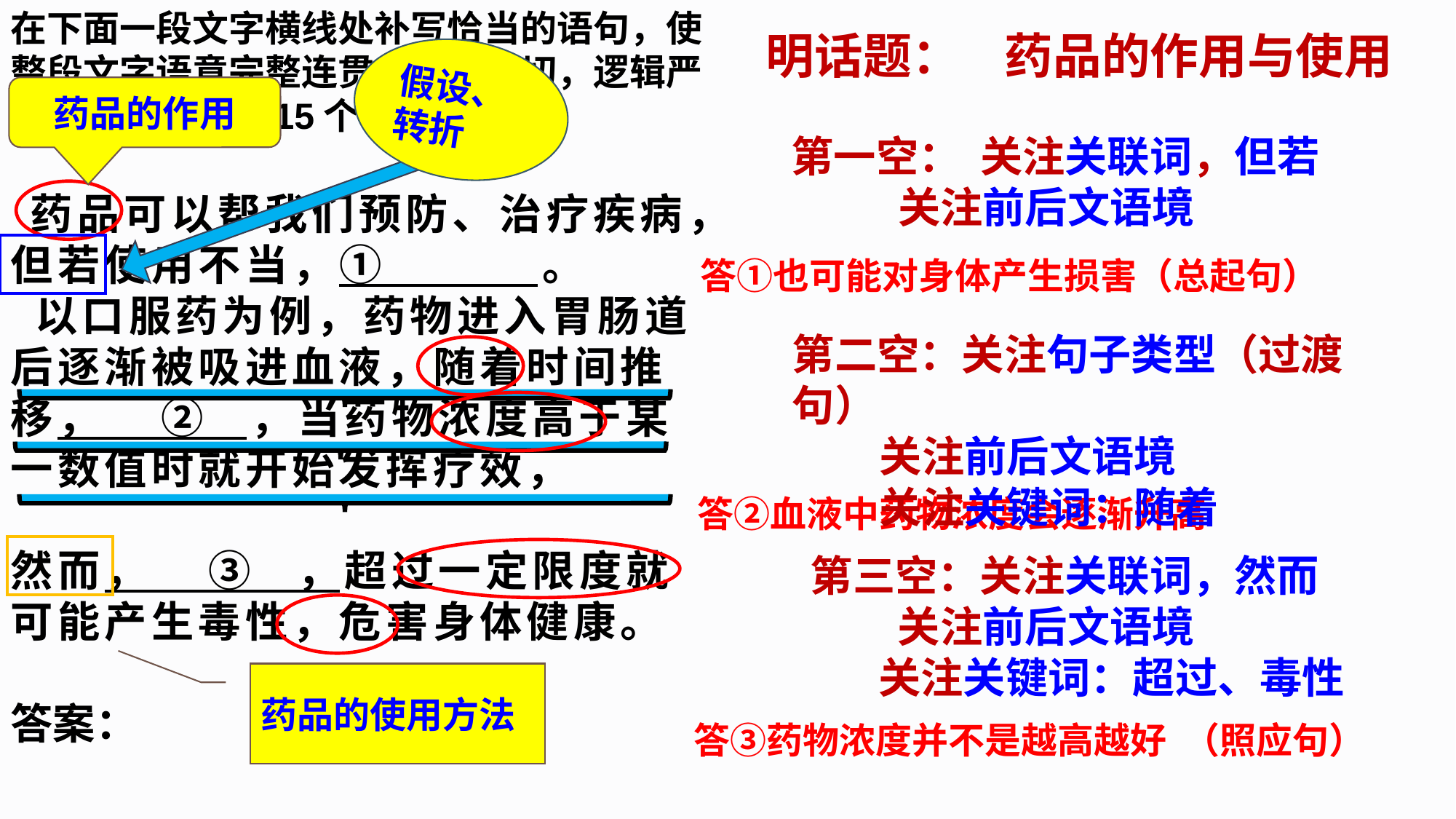

在下面一段文字横线处补写恰当的语句，使整段文字语意完整连贯，内容贴切，逻辑严密。每处不超过15个字。（6分）

 药品可以帮我们预防、治疗疾病，但若使用不当，①           。
 以口服药为例，药物进入胃肠道后逐渐被吸进血液，随着时间推移，    ②   ，当药物浓度高于某一数值时就开始发挥疗效，

然而，    ③   ，超过一定限度就可能产生毒性，危害身体健康。

答案：

明话题：    药品的作用与使用
假设、转折

药品的作用
第一空：  关注关联词，但若
          关注前后文语境

答①也可能对身体产生损害（总起句）
第二空：关注句子类型（过渡句）
        关注前后文语境
        关注关键词：随着

答②血液中药物浓度会逐渐升高

第三空：关注关联词，然而
        关注前后文语境
      关注关键词：超过、毒性

药品的使用方法
 答③药物浓度并不是越高越好  （照应句）